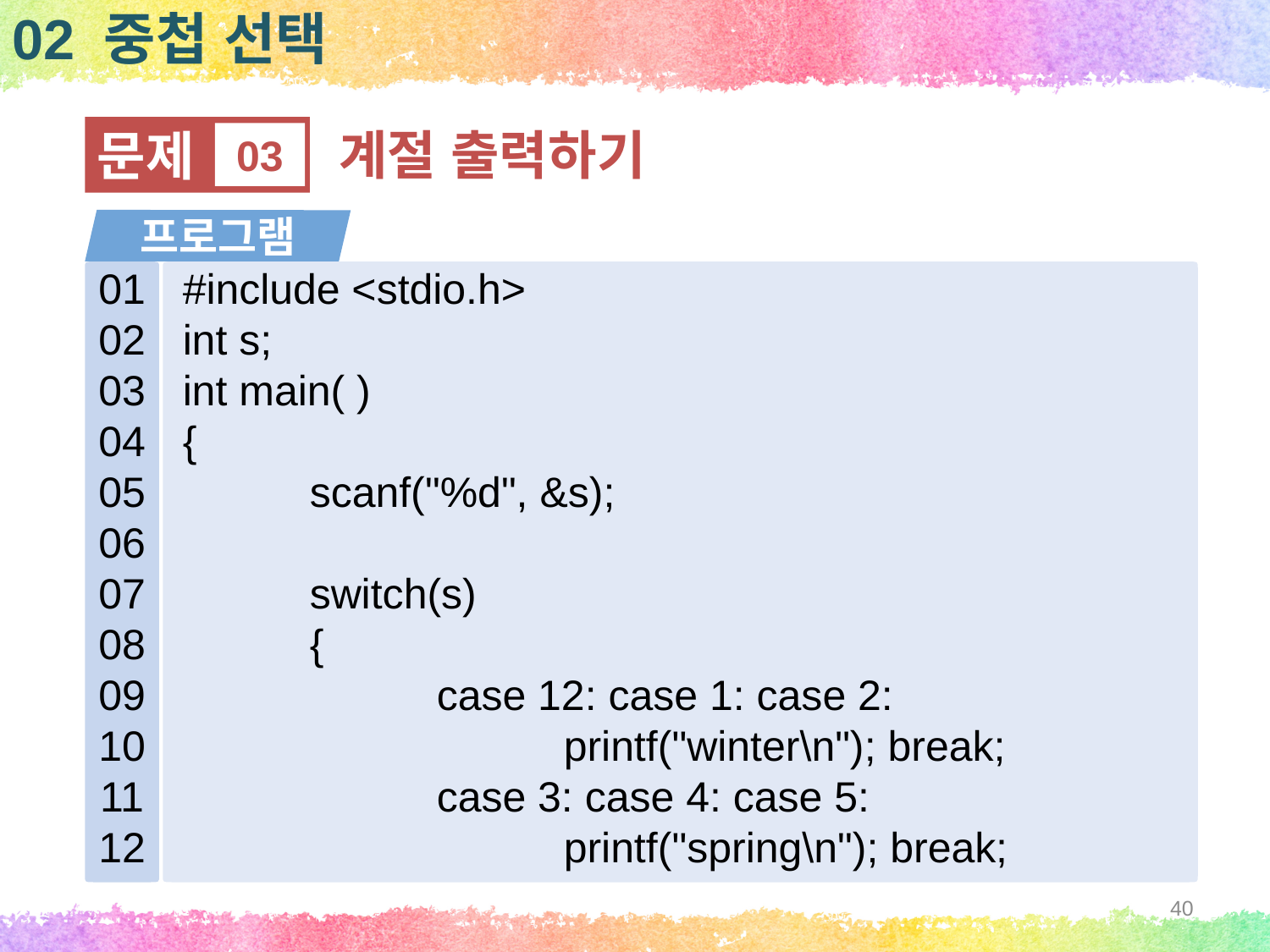

02 중첩 선택
문제
03
계절 출력하기
프로그램
01
02
03
04
05
06
07
08
09
10
11
12
#include <stdio.h>
int s;
int main( )
{
	scanf("%d", &s);

	switch(s)
	{
		case 12: case 1: case 2:
			printf("winter\n"); break;
		case 3: case 4: case 5:
			printf("spring\n"); break;

40